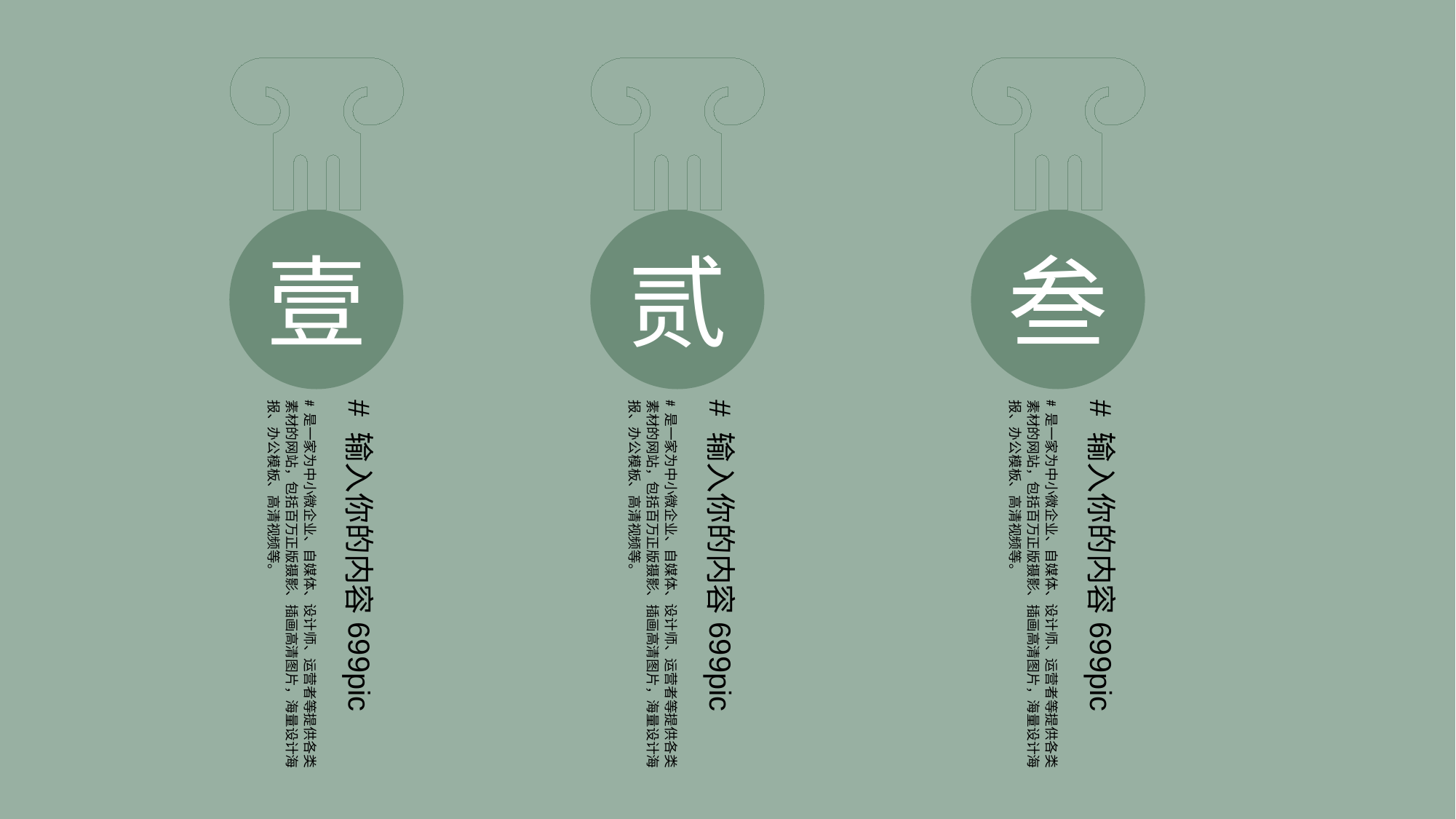

壹
# 是一家为中小微企业、自媒体、设计师、运营者等提供各类素材的网站，包括百万正版摄影、插画高清图片，海量设计海报、办公模板、高清视频等。
# 输入你的内容699pic

贰
# 是一家为中小微企业、自媒体、设计师、运营者等提供各类素材的网站，包括百万正版摄影、插画高清图片，海量设计海报、办公模板、高清视频等。
# 输入你的内容699pic

叁
# 是一家为中小微企业、自媒体、设计师、运营者等提供各类素材的网站，包括百万正版摄影、插画高清图片，海量设计海报、办公模板、高清视频等。
# 输入你的内容699pic